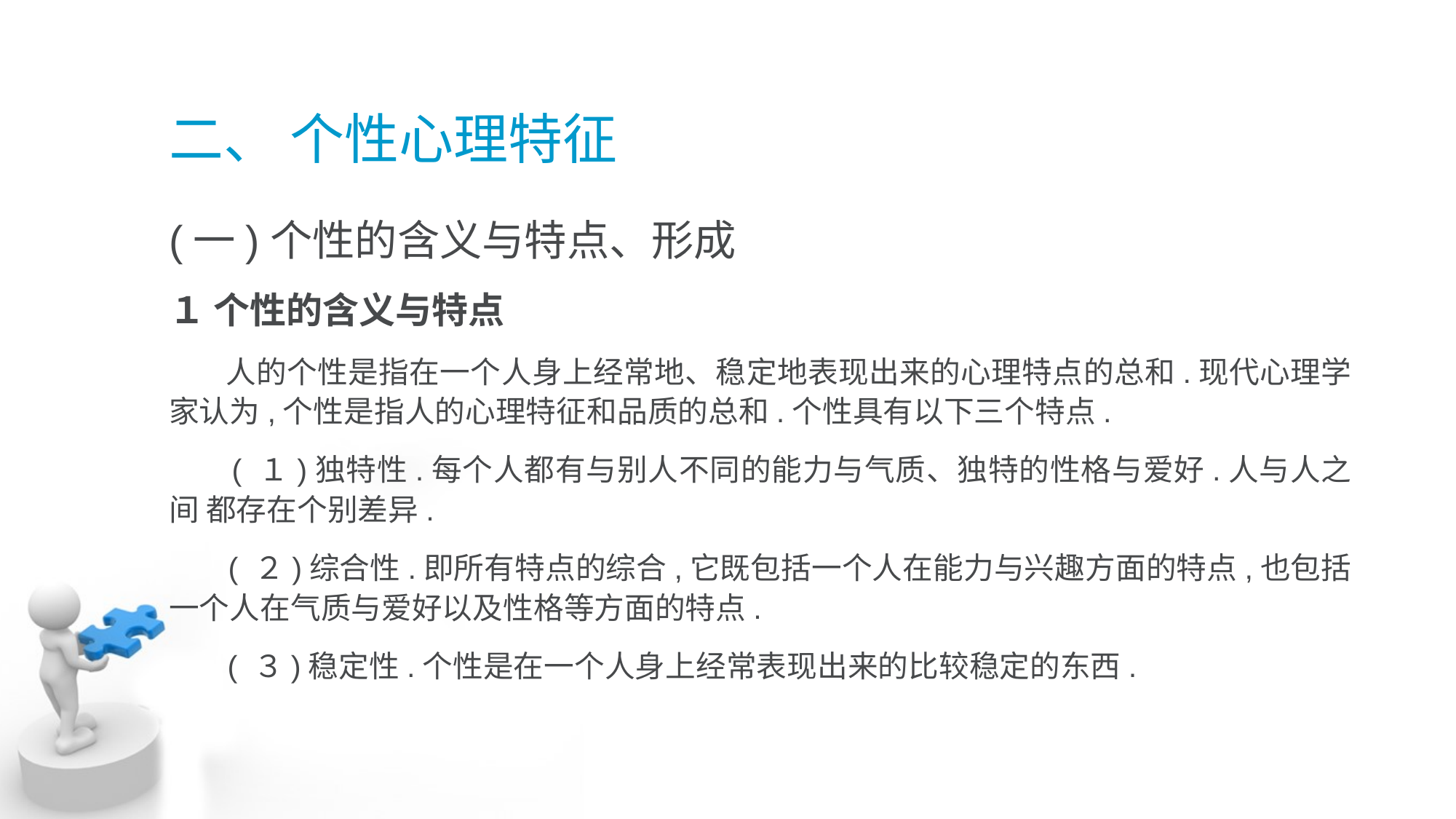

# 二、 个性心理特征
(一)个性的含义与特点、形成
１ 个性的含义与特点
       人的个性是指在一个人身上经常地、稳定地表现出来的心理特点的总和.现代心理学 家认为,个性是指人的心理特征和品质的总和.个性具有以下三个特点.
       ( １)独特性.每个人都有与别人不同的能力与气质、独特的性格与爱好.人与人之间 都存在个别差异.
       ( ２)综合性.即所有特点的综合,它既包括一个人在能力与兴趣方面的特点,也包括 一个人在气质与爱好以及性格等方面的特点.
       ( ３)稳定性.个性是在一个人身上经常表现出来的比较稳定的东西.